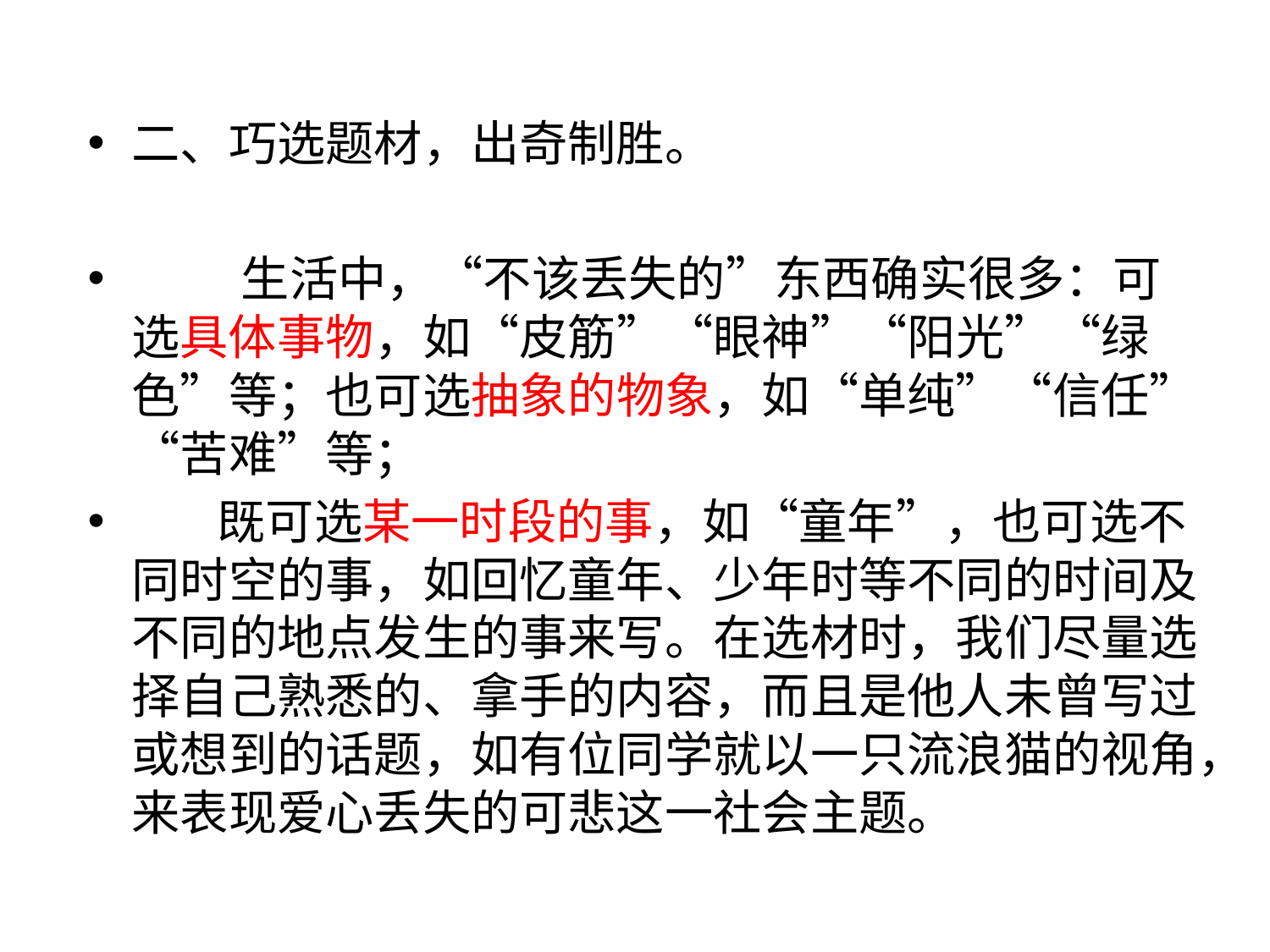

二、巧选题材，出奇制胜。

	生活中，“不该丢失的”东西确实很多：可选具体事物，如“皮筋”“眼神”“阳光”“绿色”等；也可选抽象的物象，如“单纯”“信任”“苦难”等；
       既可选某一时段的事，如“童年”，也可选不同时空的事，如回忆童年、少年时等不同的时间及不同的地点发生的事来写。在选材时，我们尽量选择自己熟悉的、拿手的内容，而且是他人未曾写过或想到的话题，如有位同学就以一只流浪猫的视角，来表现爱心丢失的可悲这一社会主题。